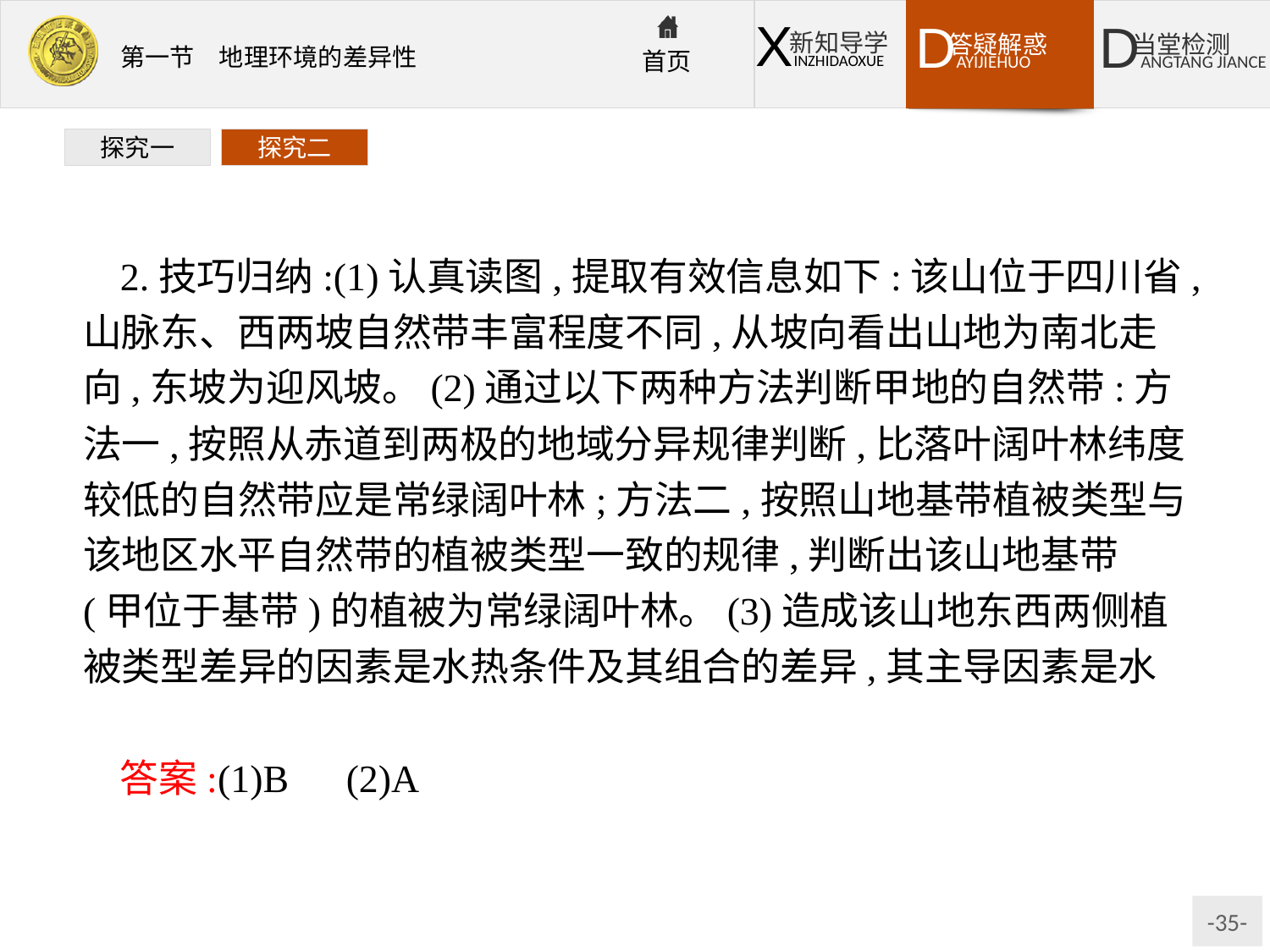

探究一
探究二
2.技巧归纳:(1)认真读图,提取有效信息如下:该山位于四川省,山脉东、西两坡自然带丰富程度不同,从坡向看出山地为南北走向,东坡为迎风坡。(2)通过以下两种方法判断甲地的自然带:方法一,按照从赤道到两极的地域分异规律判断,比落叶阔叶林纬度较低的自然带应是常绿阔叶林;方法二,按照山地基带植被类型与该地区水平自然带的植被类型一致的规律,判断出该山地基带(甲位于基带)的植被为常绿阔叶林。(3)造成该山地东西两侧植被类型差异的因素是水热条件及其组合的差异,其主导因素是水分。
答案:(1)B　(2)A